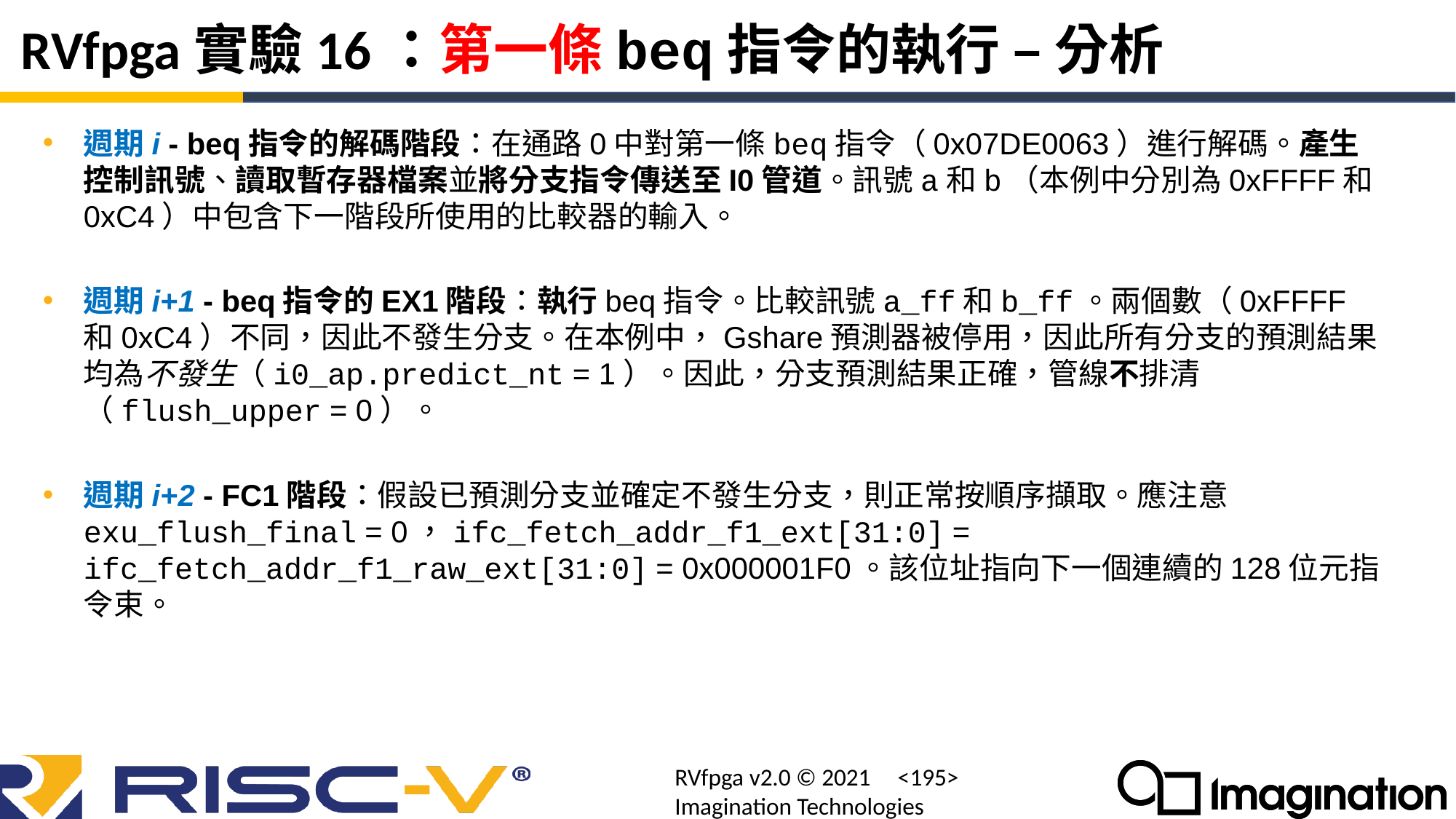

# RVfpga實驗16：第一條beq指令的執行 – 分析
週期i - beq指令的解碼階段：在通路0中對第一條beq指令（0x07DE0063）進行解碼。產生控制訊號、讀取暫存器檔案並將分支指令傳送至I0管道。訊號a和b（本例中分別為0xFFFF和0xC4）中包含下一階段所使用的比較器的輸入。

週期i+1 - beq指令的EX1階段：執行beq指令。比較訊號a_ff和b_ff。兩個數（0xFFFF和0xC4）不同，因此不發生分支。在本例中，Gshare預測器被停用，因此所有分支的預測結果均為不發生（i0_ap.predict_nt = 1）。因此，分支預測結果正確，管線不排清（flush_upper = 0）。

週期i+2 - FC1階段：假設已預測分支並確定不發生分支，則正常按順序擷取。應注意exu_flush_final = 0，ifc_fetch_addr_f1_ext[31:0] = ifc_fetch_addr_f1_raw_ext[31:0] = 0x000001F0。該位址指向下一個連續的128位元指令束。